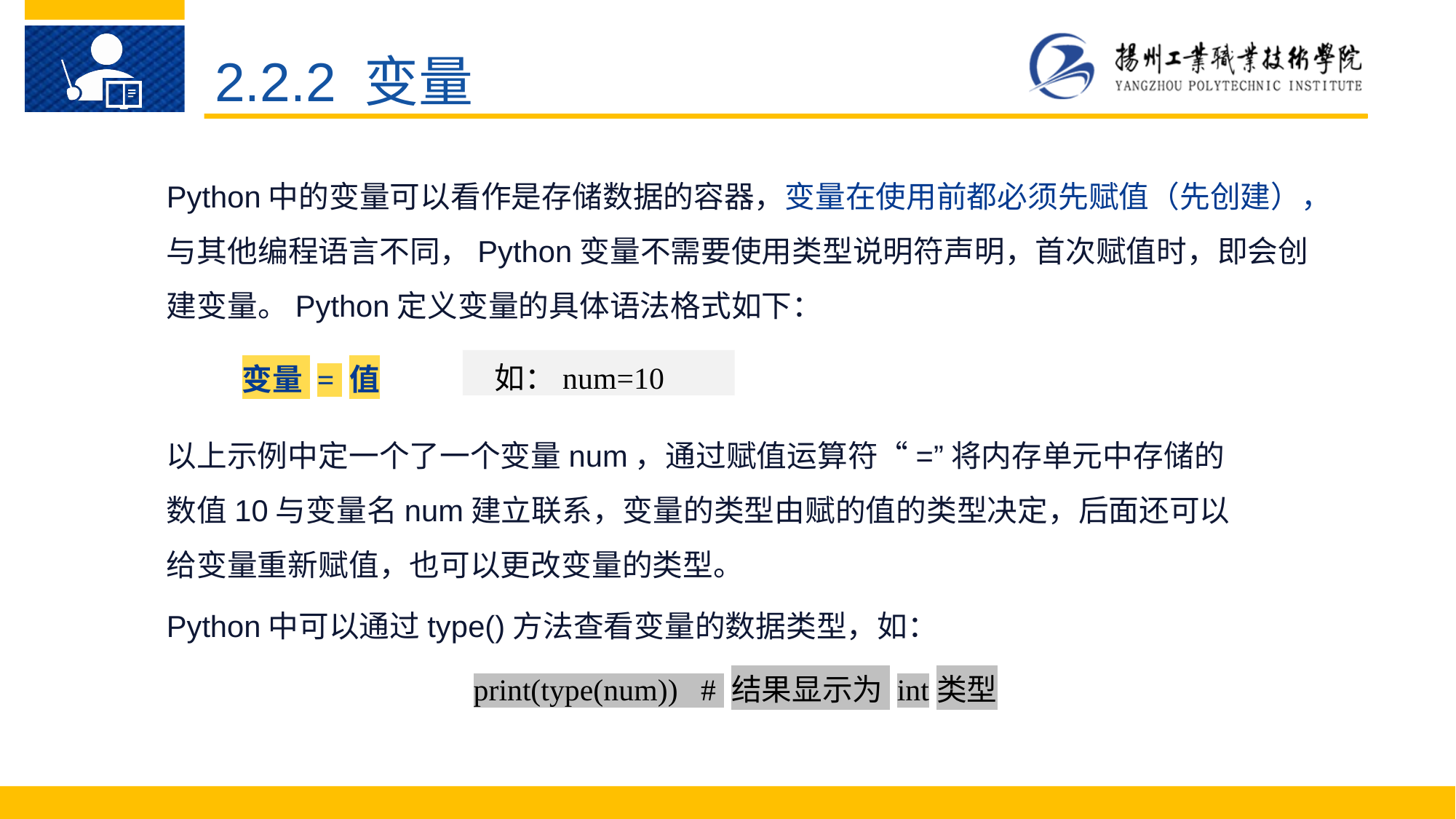

2.2.2 变量
Python中的变量可以看作是存储数据的容器，变量在使用前都必须先赋值（先创建），与其他编程语言不同，Python变量不需要使用类型说明符声明，首次赋值时，即会创建变量。Python定义变量的具体语法格式如下：
变量 = 值
如：num=10
以上示例中定一个了一个变量num，通过赋值运算符“=”将内存单元中存储的数值10与变量名num建立联系，变量的类型由赋的值的类型决定，后面还可以给变量重新赋值，也可以更改变量的类型。
Python中可以通过type()方法查看变量的数据类型，如：
print(type(num))   # 结果显示为 int类型